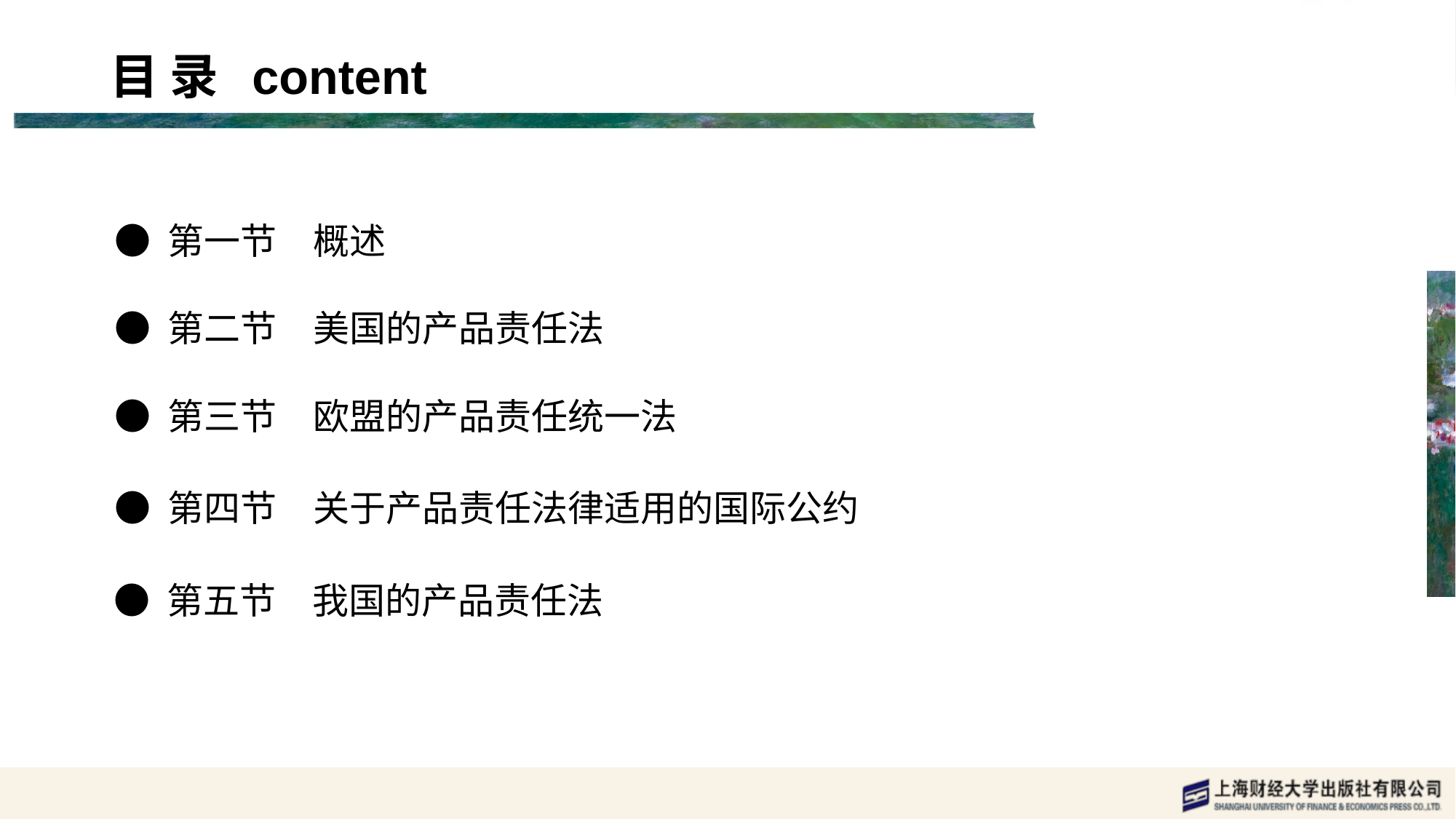

目 录  content
● 第一节　概述
● 第二节　美国的产品责任法
● 第三节　欧盟的产品责任统一法
● 第四节　关于产品责任法律适用的国际公约
● 第五节　我国的产品责任法